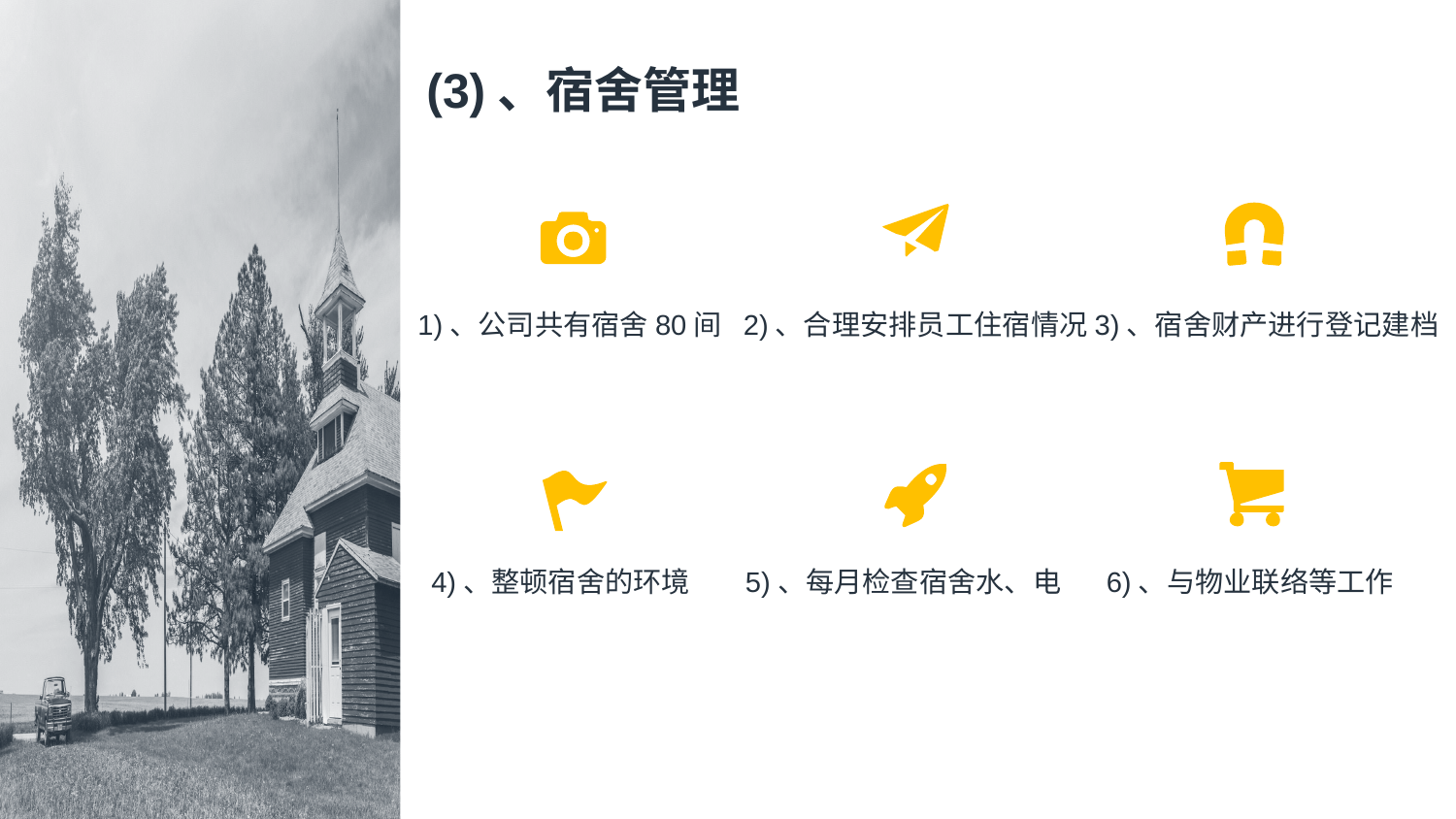

(3)、宿舍管理

3)、宿舍财产进行登记建档

2)、合理安排员工住宿情况

1)、公司共有宿舍80间

4)、整顿宿舍的环境

5)、每月检查宿舍水、电

6)、与物业联络等工作